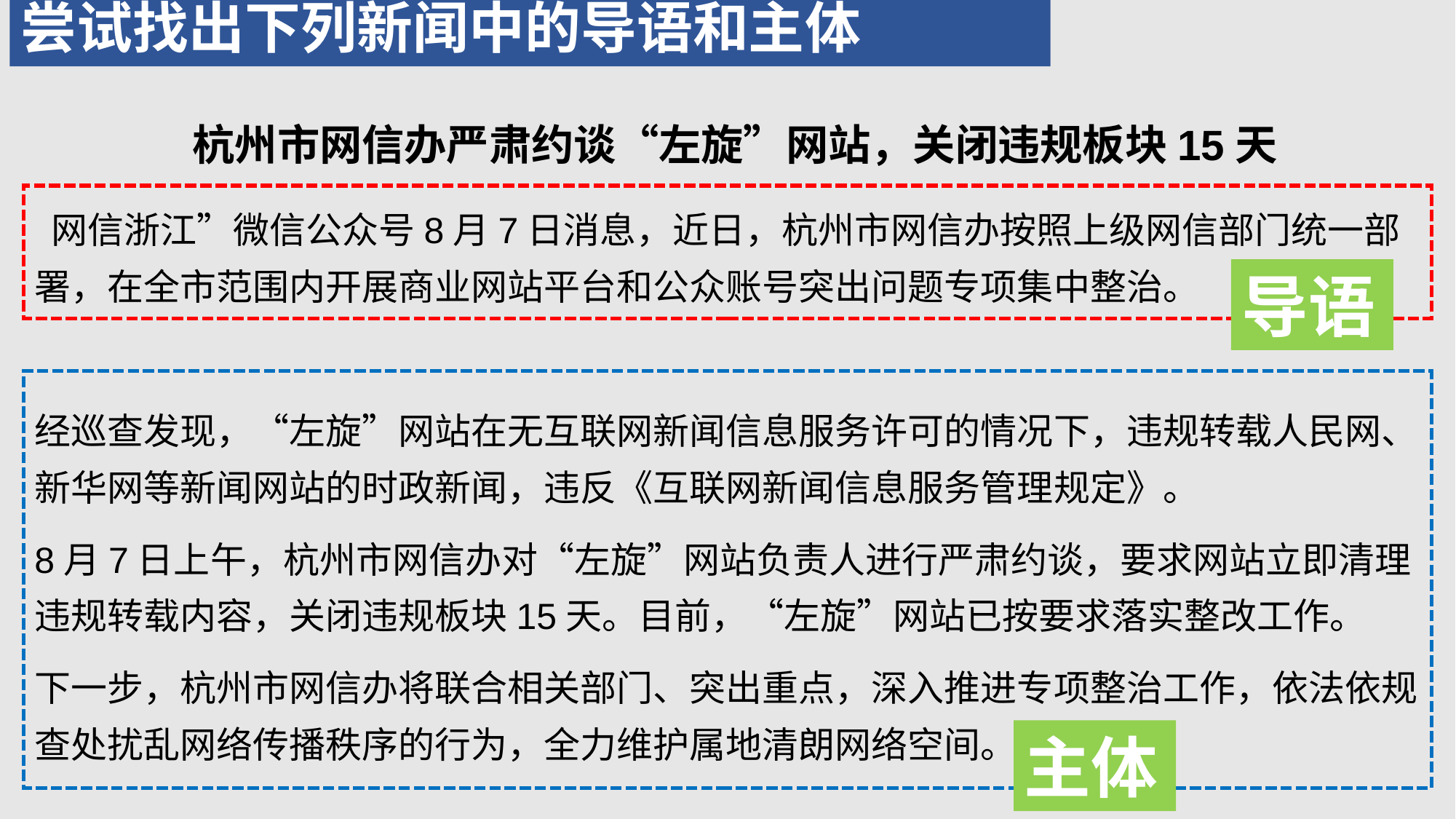

# 尝试找出下列新闻中的导语和主体
杭州市网信办严肃约谈“左旋”网站，关闭违规板块15天
 网信浙江”微信公众号8月7日消息，近日，杭州市网信办按照上级网信部门统一部署，在全市范围内开展商业网站平台和公众账号突出问题专项集中整治。

经巡查发现，“左旋”网站在无互联网新闻信息服务许可的情况下，违规转载人民网、新华网等新闻网站的时政新闻，违反《互联网新闻信息服务管理规定》。
8月7日上午，杭州市网信办对“左旋”网站负责人进行严肃约谈，要求网站立即清理违规转载内容，关闭违规板块15天。目前，“左旋”网站已按要求落实整改工作。
下一步，杭州市网信办将联合相关部门、突出重点，深入推进专项整治工作，依法依规查处扰乱网络传播秩序的行为，全力维护属地清朗网络空间。

导语

主体